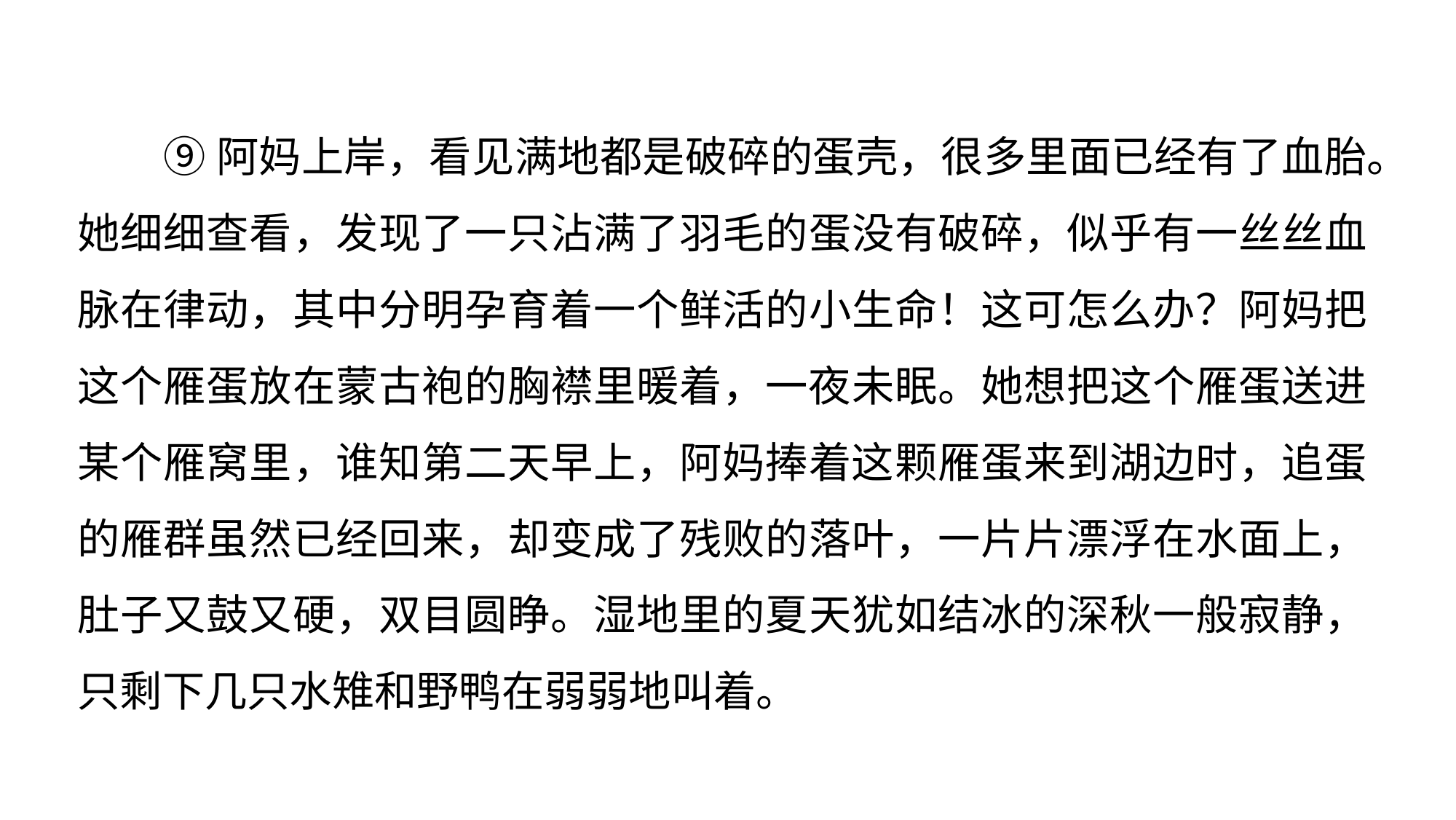

⑨阿妈上岸，看见满地都是破碎的蛋壳，很多里面已经有了血胎。她细细查看，发现了一只沾满了羽毛的蛋没有破碎，似乎有一丝丝血脉在律动，其中分明孕育着一个鲜活的小生命！这可怎么办？阿妈把这个雁蛋放在蒙古袍的胸襟里暖着，一夜未眠。她想把这个雁蛋送进某个雁窝里，谁知第二天早上，阿妈捧着这颗雁蛋来到湖边时，追蛋的雁群虽然已经回来，却变成了残败的落叶，一片片漂浮在水面上，肚子又鼓又硬，双目圆睁。湿地里的夏天犹如结冰的深秋一般寂静，只剩下几只水雉和野鸭在弱弱地叫着。